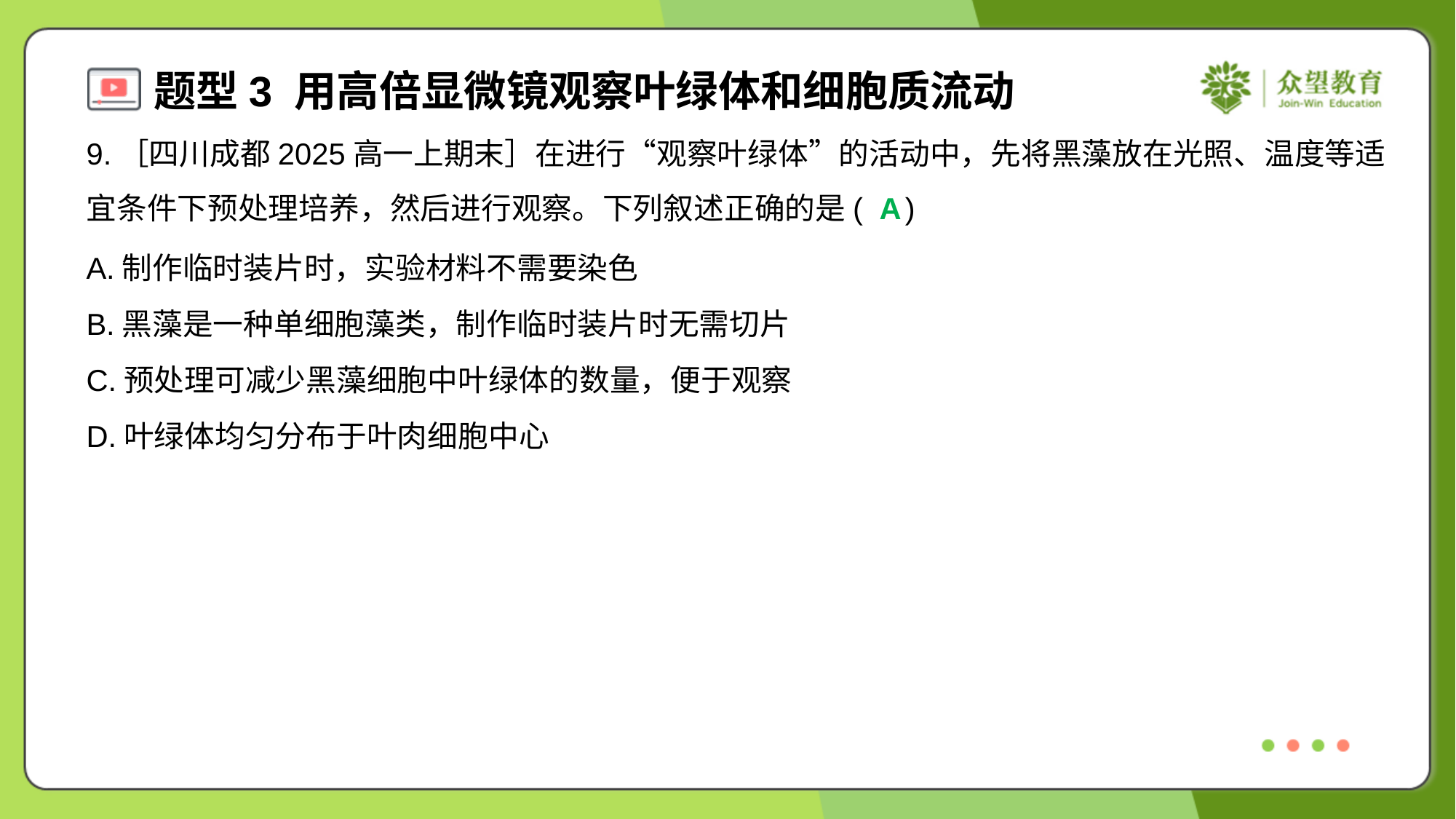

9.［四川成都2025高一上期末］在进行“观察叶绿体”的活动中，先将黑藻放在光照、温度等适
宜条件下预处理培养，然后进行观察。下列叙述正确的是(     )
A
A.制作临时装片时，实验材料不需要染色
B.黑藻是一种单细胞藻类，制作临时装片时无需切片
C.预处理可减少黑藻细胞中叶绿体的数量，便于观察
D.叶绿体均匀分布于叶肉细胞中心